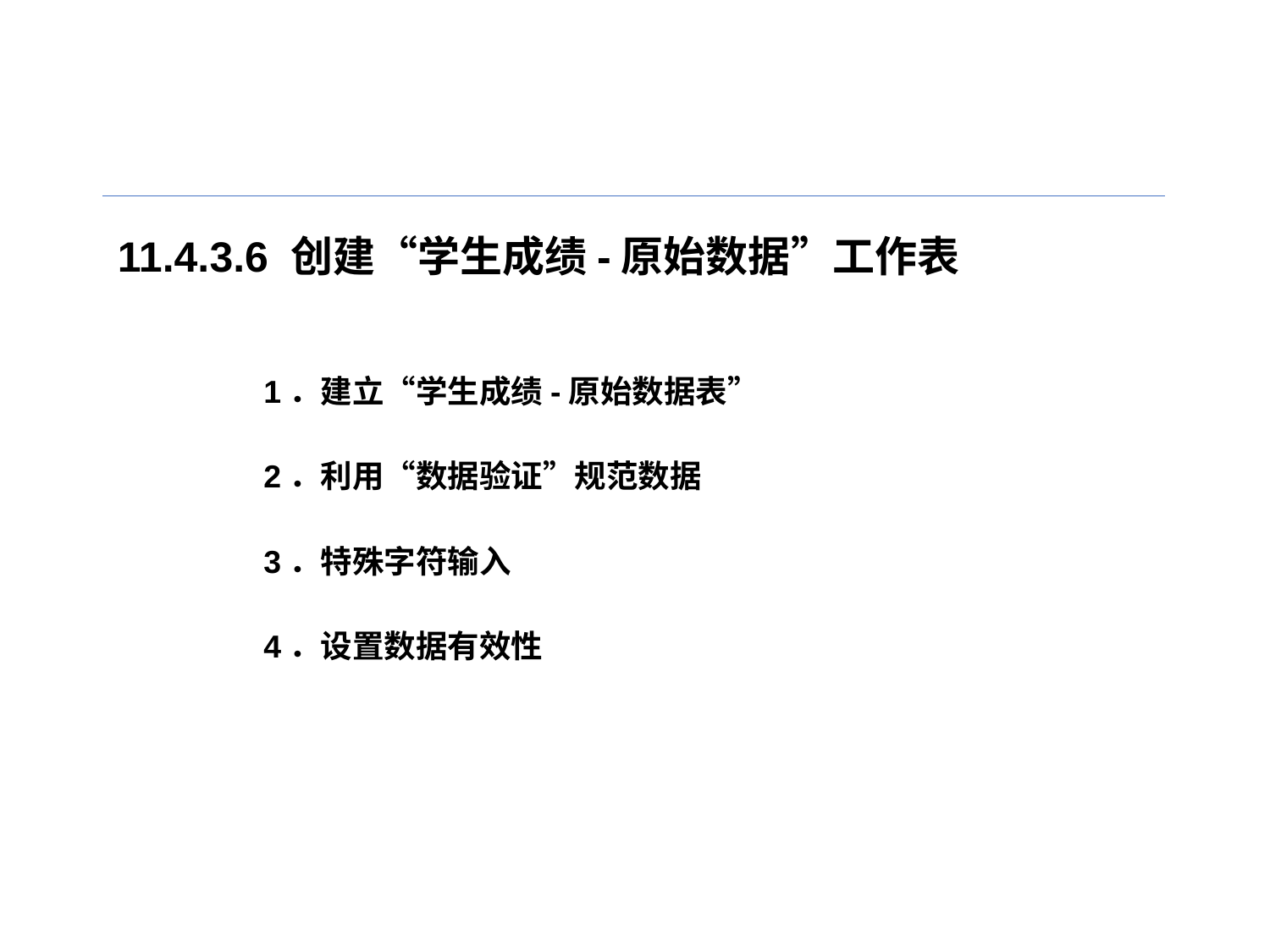

11.4.3.6 创建“学生成绩-原始数据”工作表
1．建立“学生成绩-原始数据表”
2．利用“数据验证”规范数据
3．特殊字符输入
4．设置数据有效性